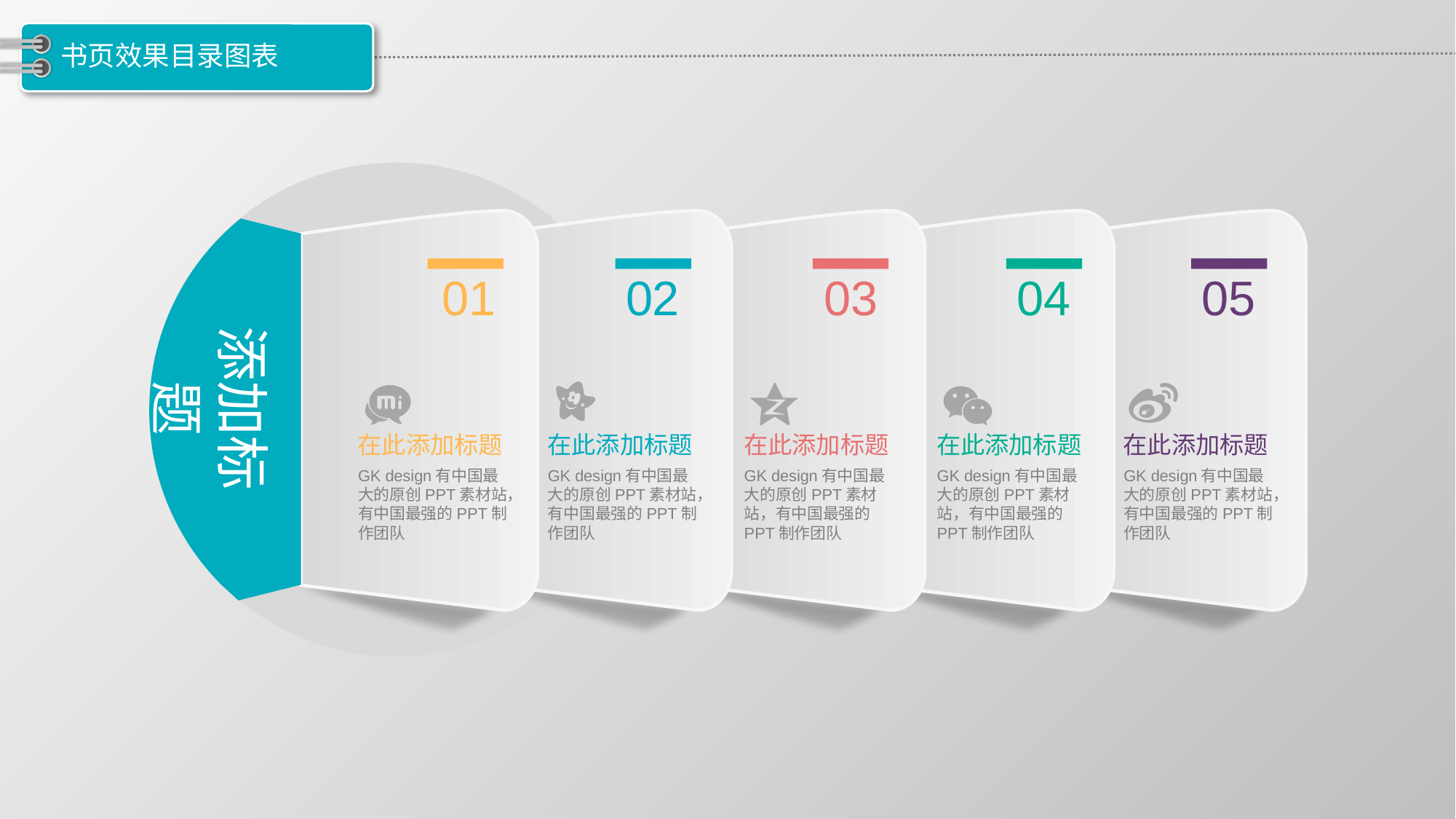

# 书页效果目录图表

01
02
03
04
05
添加标题

在此添加标题
在此添加标题
在此添加标题
在此添加标题
在此添加标题
GK design有中国最大的原创PPT素材站，有中国最强的PPT制作团队
GK design有中国最大的原创PPT素材站，有中国最强的PPT制作团队
GK design有中国最大的原创PPT素材站，有中国最强的PPT制作团队
GK design有中国最大的原创PPT素材站，有中国最强的PPT制作团队
GK design有中国最大的原创PPT素材站，有中国最强的PPT制作团队